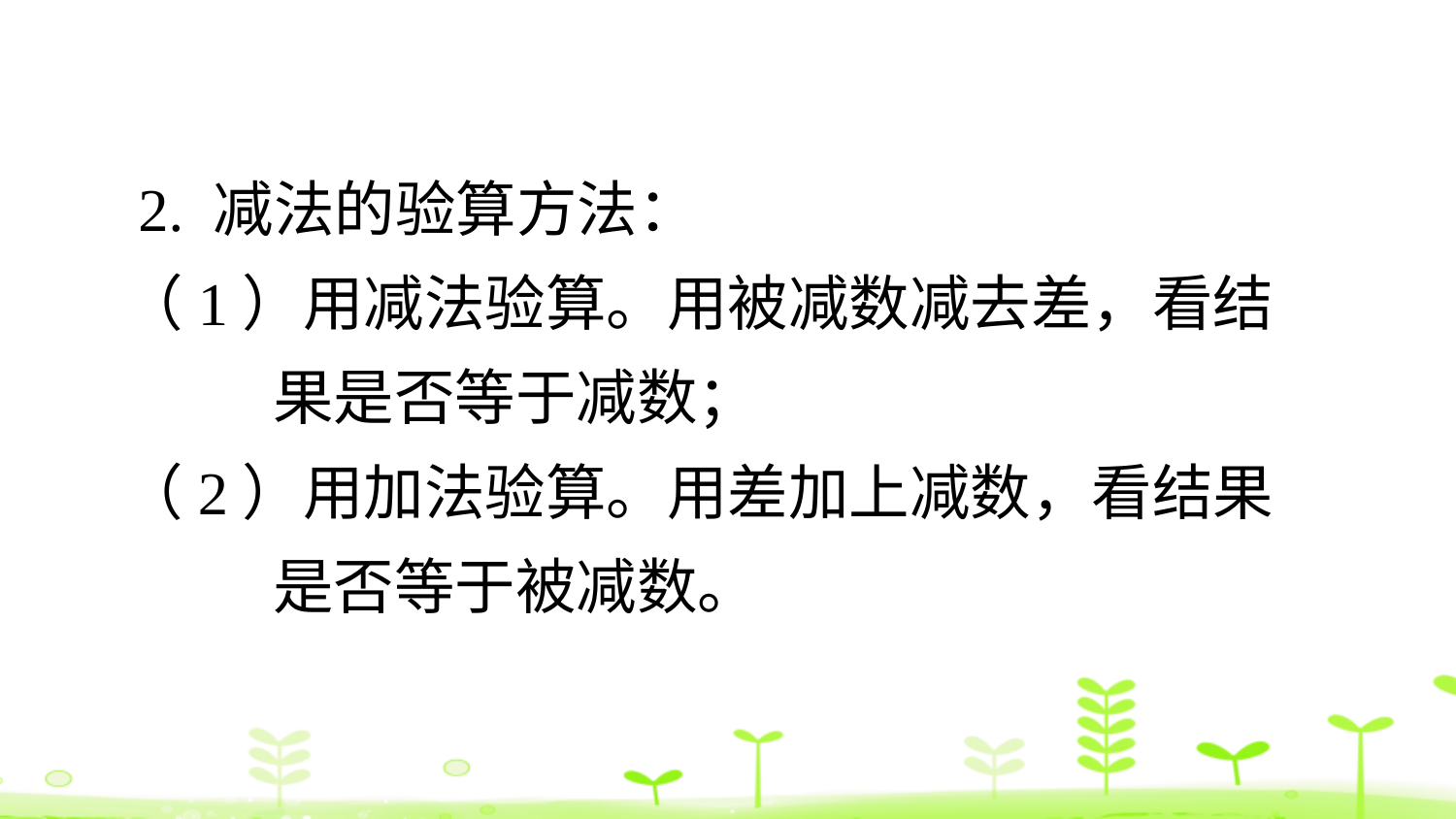

2. 减法的验算方法：
（1）用减法验算。用被减数减去差，看结
          果是否等于减数；
（2）用加法验算。用差加上减数，看结果
          是否等于被减数。